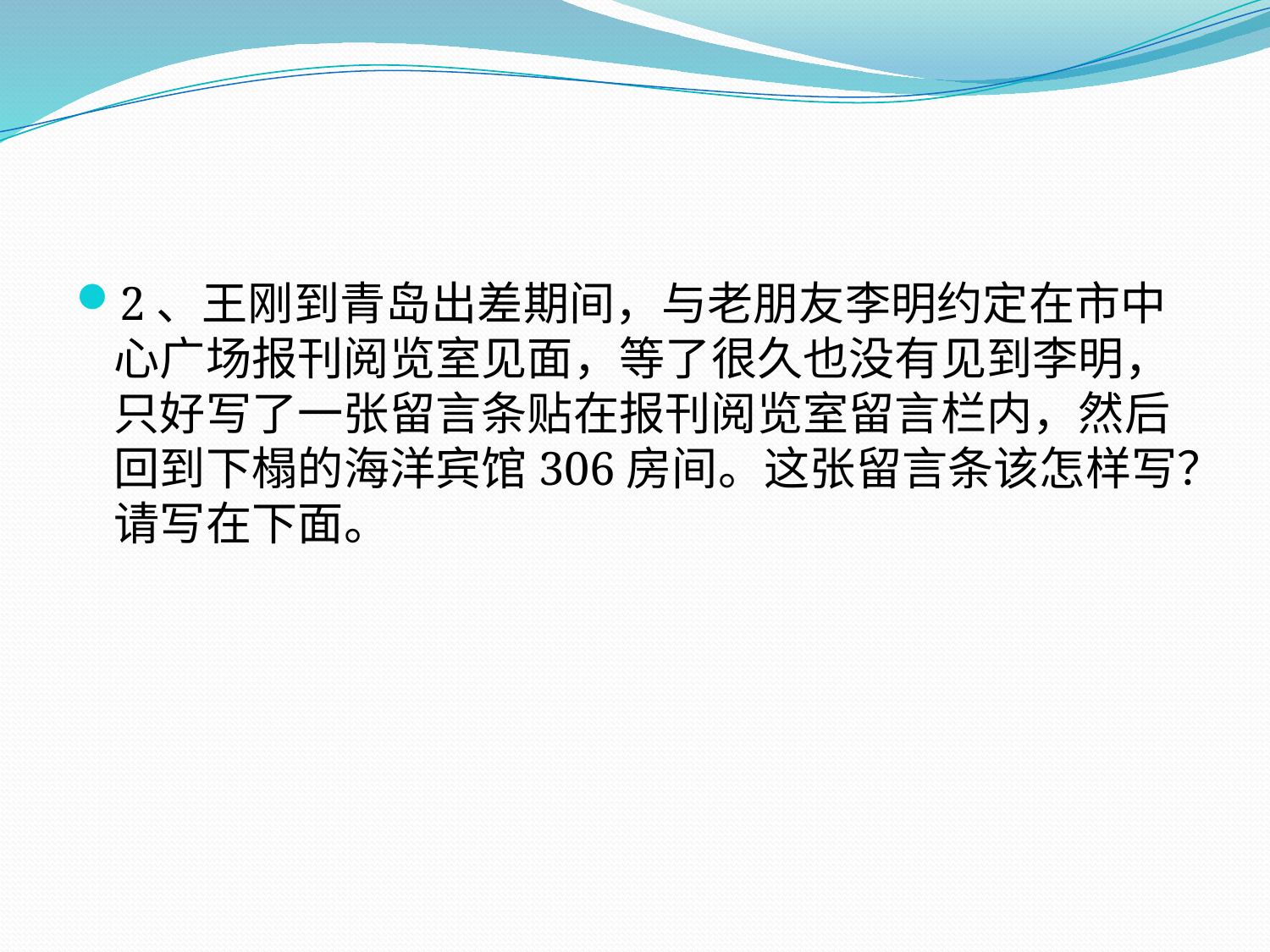

#
2、王刚到青岛出差期间，与老朋友李明约定在市中心广场报刊阅览室见面，等了很久也没有见到李明，只好写了一张留言条贴在报刊阅览室留言栏内，然后回到下榻的海洋宾馆306房间。这张留言条该怎样写？请写在下面。